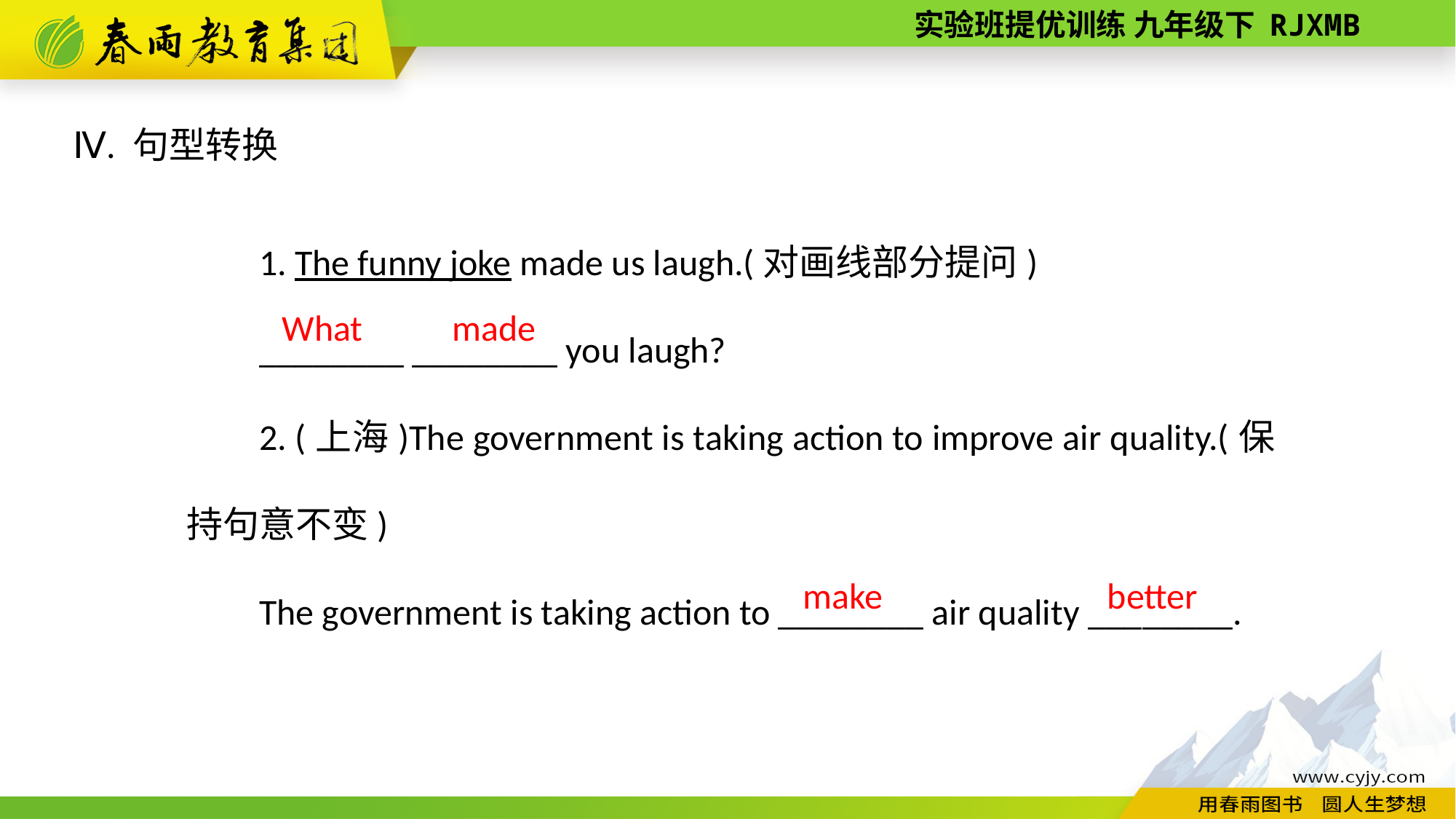

Ⅳ. 句型转换
1. The funny joke made us laugh.(对画线部分提问)
________ ________ you laugh?
2. (上海)The government is taking action to improve air quality.(保持句意不变)
The government is taking action to ________ air quality ________.
What
made
make
better